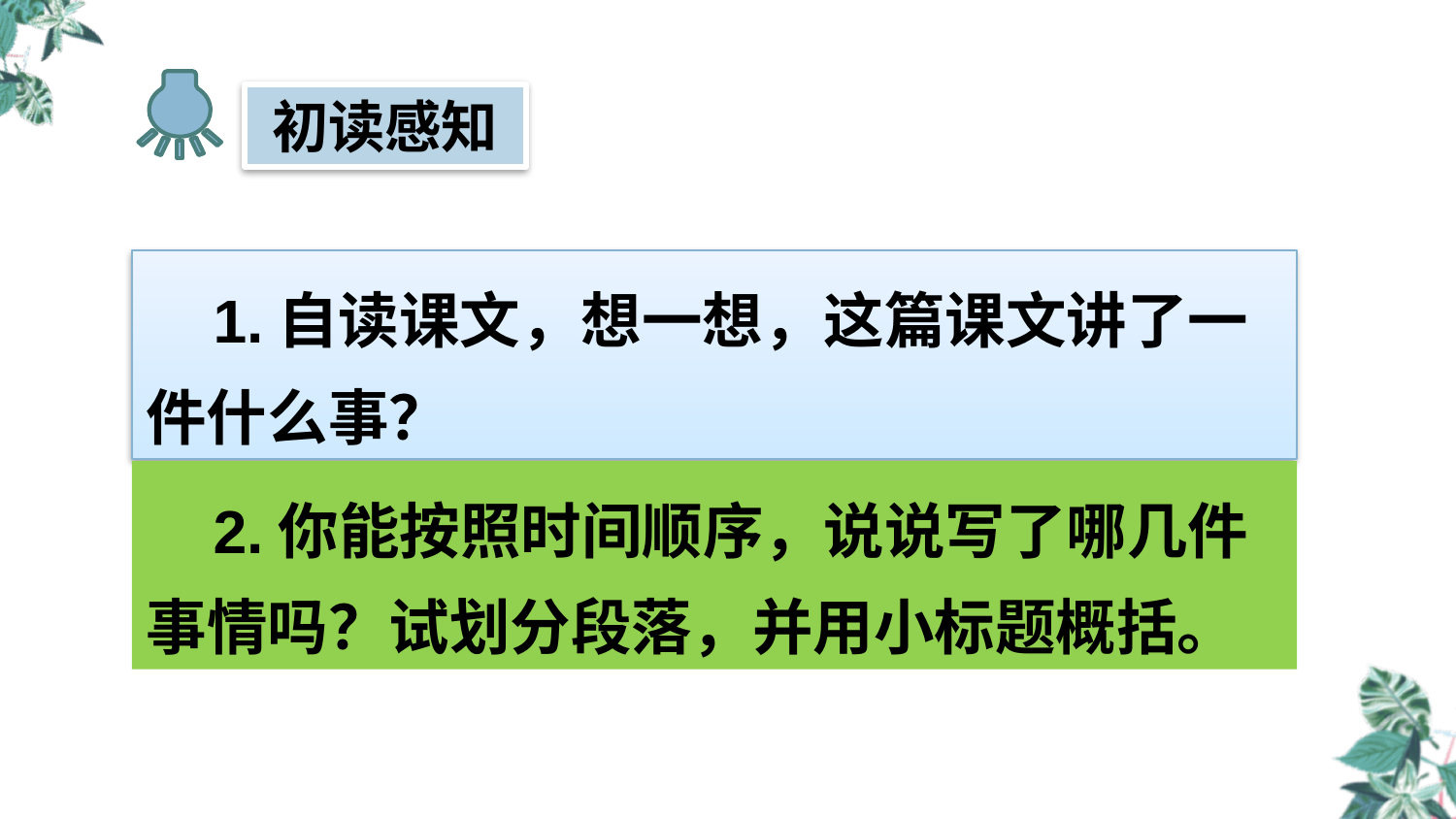

初读感知
    1.自读课文，想一想，这篇课文讲了一件什么事？
    2.你能按照时间顺序，说说写了哪几件事情吗？试划分段落，并用小标题概括。